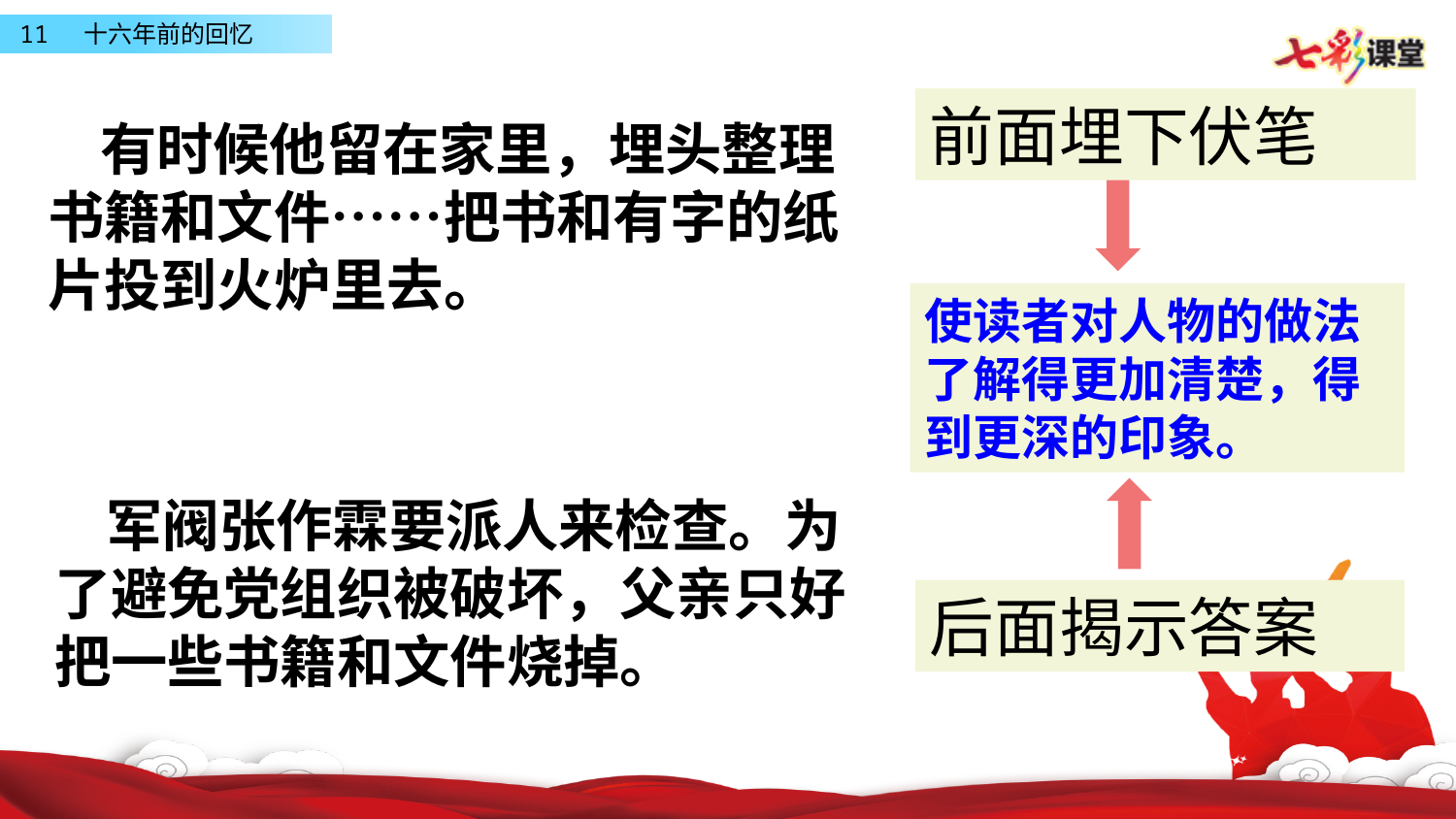

前面埋下伏笔
   有时候他留在家里，埋头整理书籍和文件……把书和有字的纸片投到火炉里去。

使读者对人物的做法了解得更加清楚，得到更深的印象。

   军阀张作霖要派人来检查。为了避免党组织被破坏，父亲只好把一些书籍和文件烧掉。
后面揭示答案